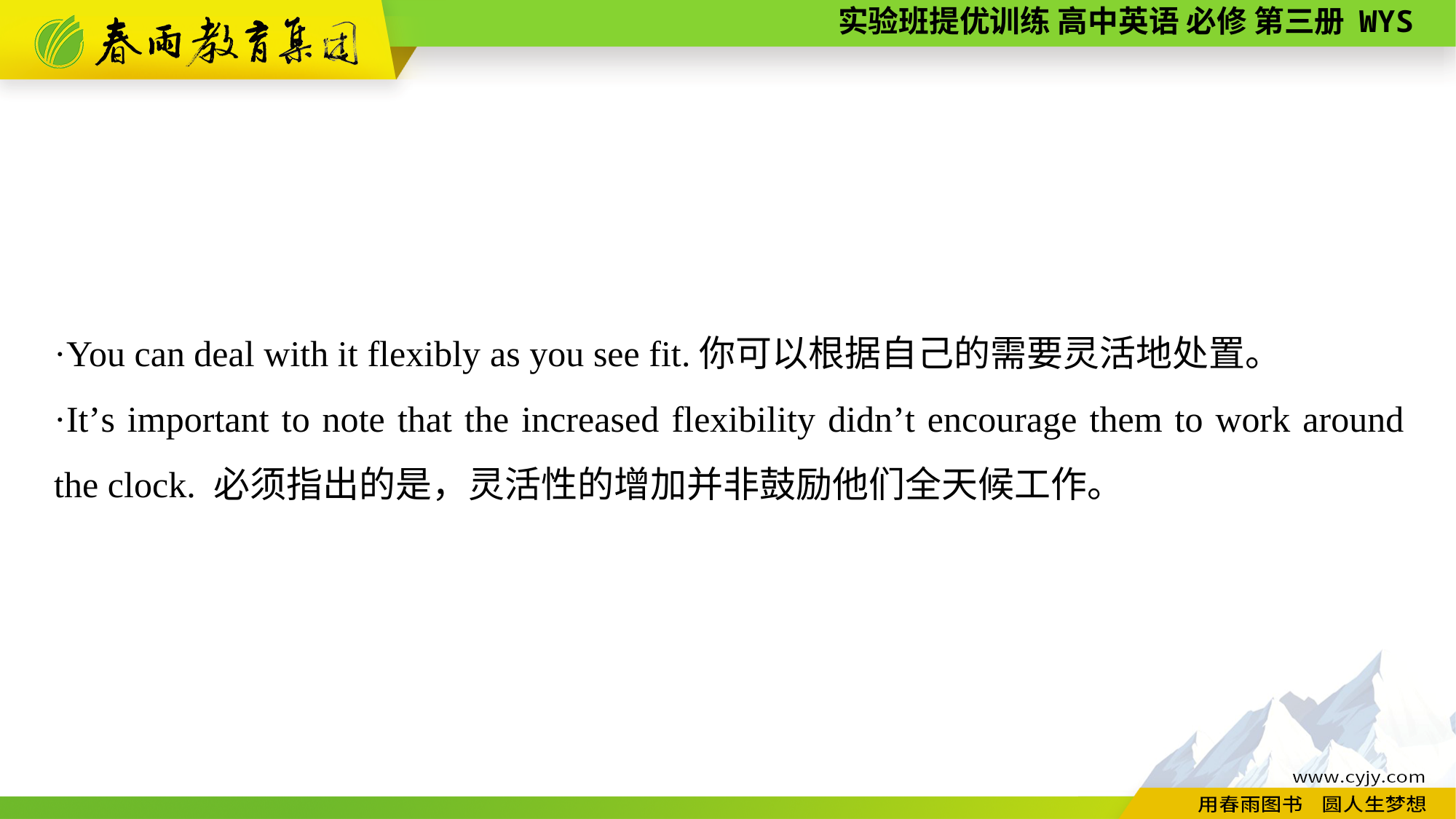

·You can deal with it flexibly as you see fit.你可以根据自己的需要灵活地处置。
·It’s important to note that the increased flexibility didn’t encourage them to work around the clock. 必须指出的是，灵活性的增加并非鼓励他们全天候工作。